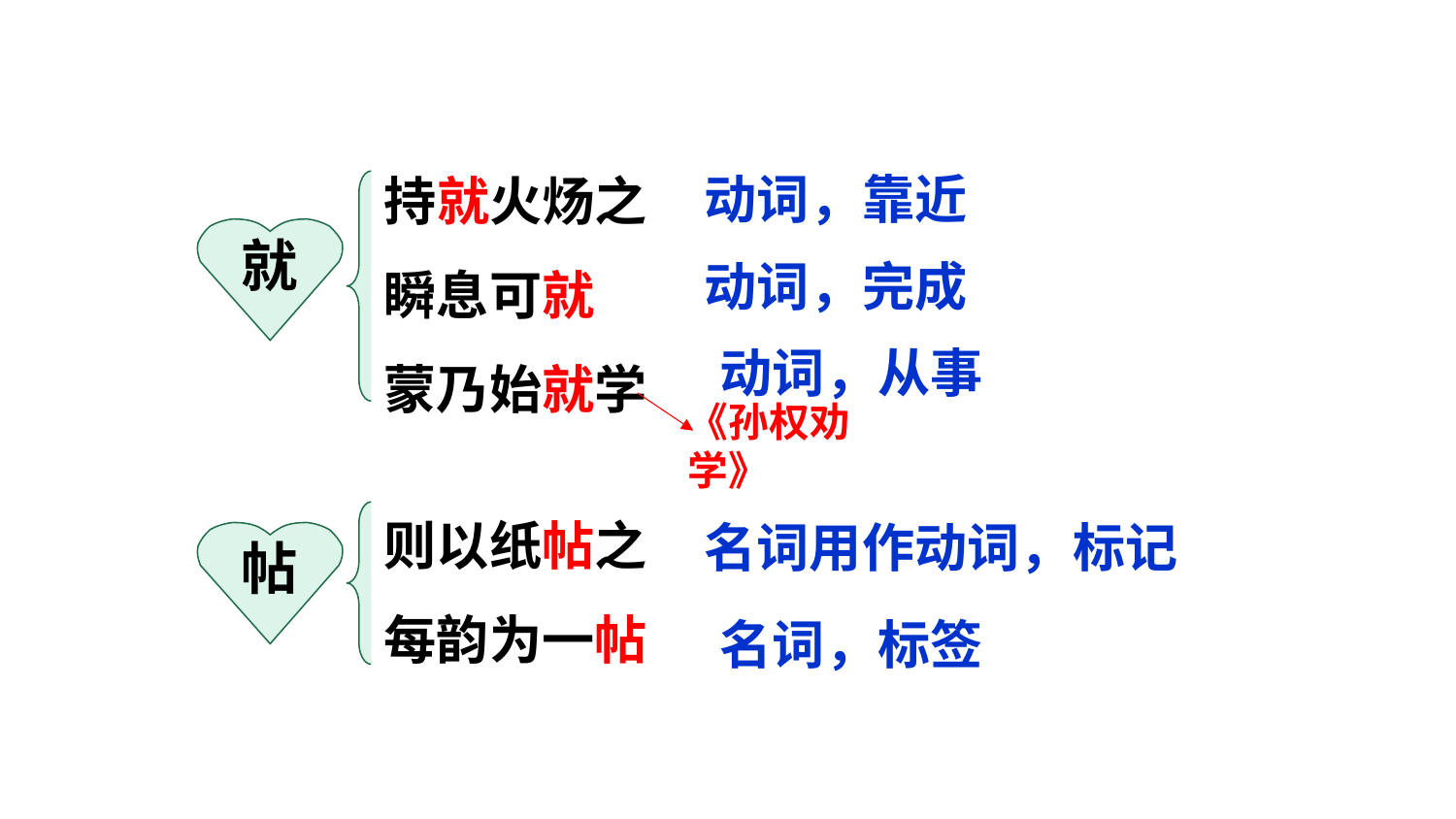

持就火炀之
瞬息可就
蒙乃始就学
动词，靠近

就
动词，完成
动词，从事
《孙权劝学》
则以纸帖之
每韵为一帖

帖
名词用作动词，标记
名词，标签